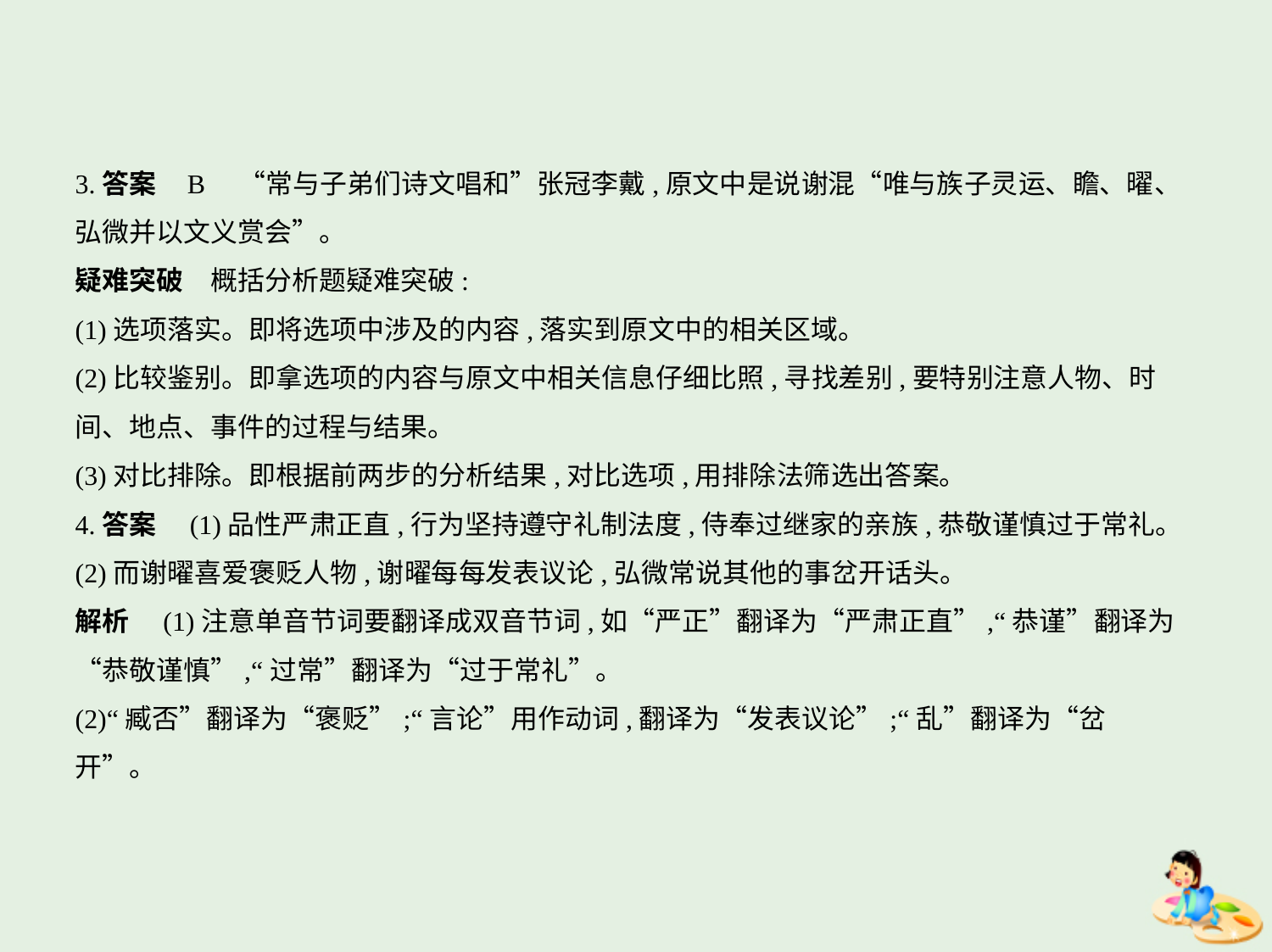

3.答案    B　“常与子弟们诗文唱和”张冠李戴,原文中是说谢混“唯与族子灵运、瞻、曜、
弘微并以文义赏会”。
疑难突破　概括分析题疑难突破:
(1)选项落实。即将选项中涉及的内容,落实到原文中的相关区域。
(2)比较鉴别。即拿选项的内容与原文中相关信息仔细比照,寻找差别,要特别注意人物、时
间、地点、事件的过程与结果。
(3)对比排除。即根据前两步的分析结果,对比选项,用排除法筛选出答案。
4.答案　(1)品性严肃正直,行为坚持遵守礼制法度,侍奉过继家的亲族,恭敬谨慎过于常礼。
(2)而谢曜喜爱褒贬人物,谢曜每每发表议论,弘微常说其他的事岔开话头。
解析　(1)注意单音节词要翻译成双音节词,如“严正”翻译为“严肃正直”,“恭谨”翻译为
“恭敬谨慎”,“过常”翻译为“过于常礼”。
(2)“臧否”翻译为“褒贬”;“言论”用作动词,翻译为“发表议论”;“乱”翻译为“岔
开”。